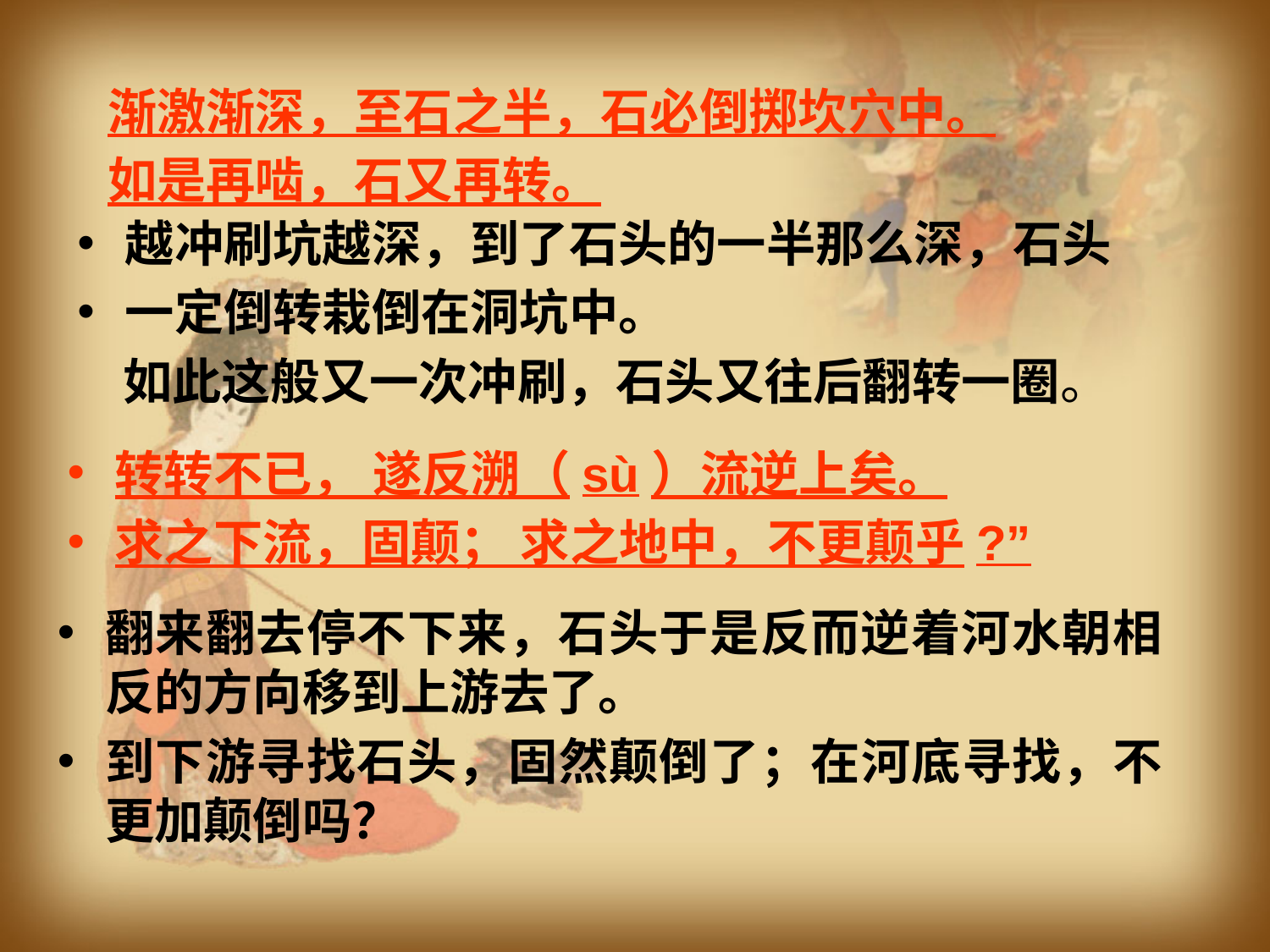

渐激渐深，至石之半，石必倒掷坎穴中。
如是再啮，石又再转。
越冲刷坑越深，到了石头的一半那么深，石头
一定倒转栽倒在洞坑中。
   如此这般又一次冲刷，石头又往后翻转一圈。
转转不已， 遂反溯（sù）流逆上矣。
求之下流，固颠； 求之地中，不更颠乎?”
翻来翻去停不下来，石头于是反而逆着河水朝相反的方向移到上游去了。
到下游寻找石头，固然颠倒了；在河底寻找，不更加颠倒吗？